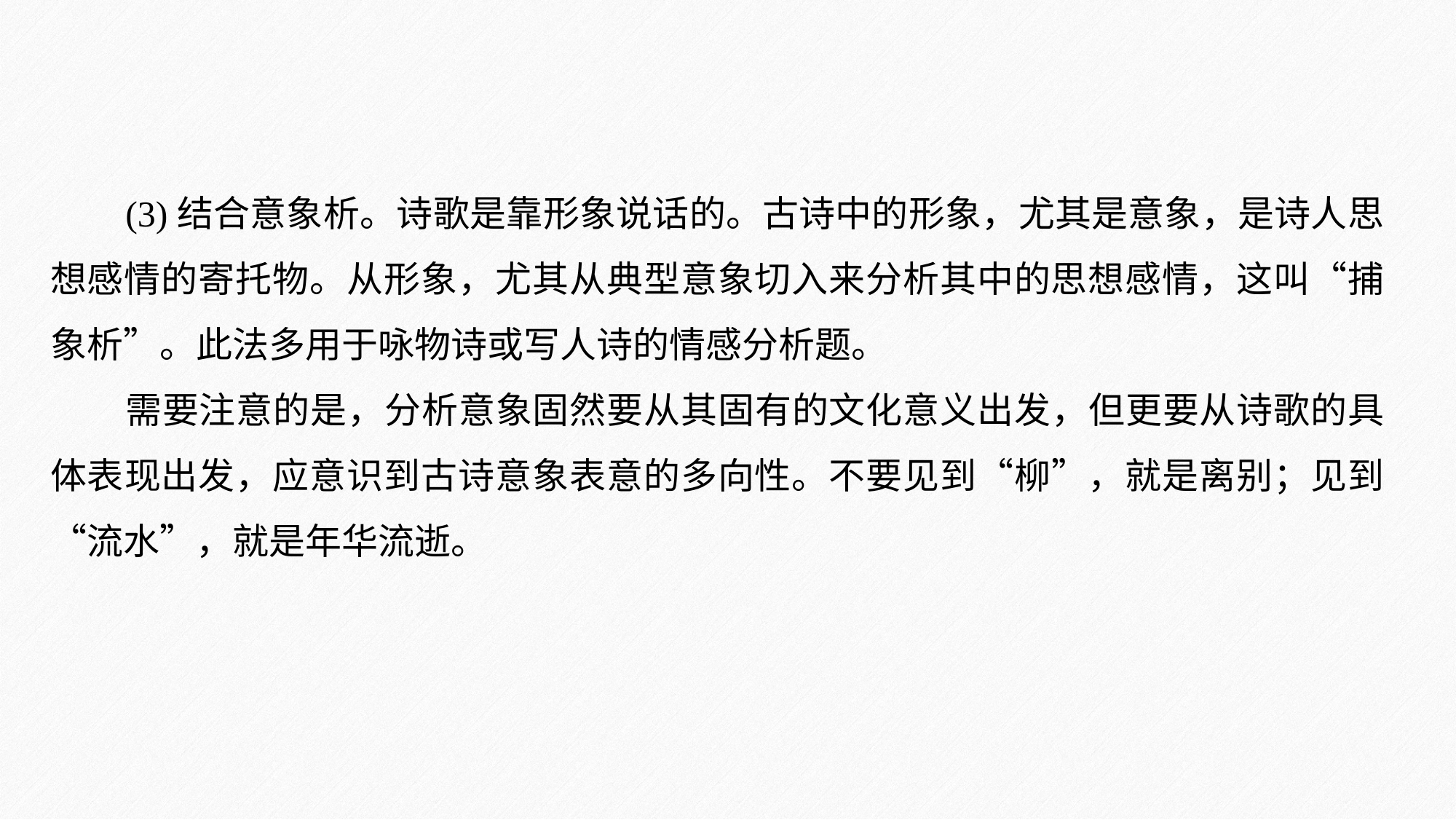

(3)结合意象析。诗歌是靠形象说话的。古诗中的形象，尤其是意象，是诗人思想感情的寄托物。从形象，尤其从典型意象切入来分析其中的思想感情，这叫“捕象析”。此法多用于咏物诗或写人诗的情感分析题。
需要注意的是，分析意象固然要从其固有的文化意义出发，但更要从诗歌的具体表现出发，应意识到古诗意象表意的多向性。不要见到“柳”，就是离别；见到“流水”，就是年华流逝。